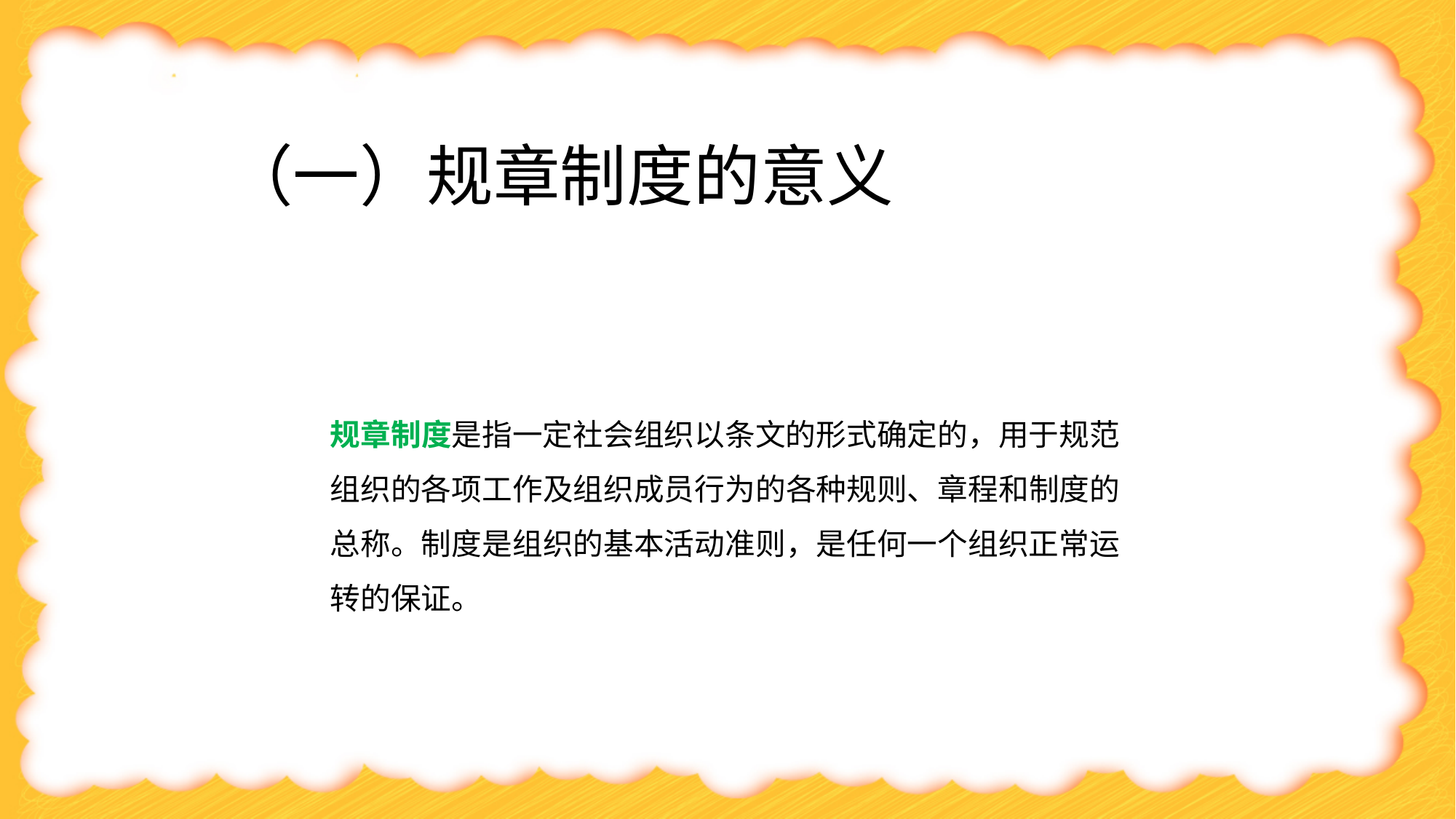

（一）规章制度的意义
规章制度是指一定社会组织以条文的形式确定的，用于规范组织的各项工作及组织成员行为的各种规则、章程和制度的总称。制度是组织的基本活动准则，是任何一个组织正常运转的保证。